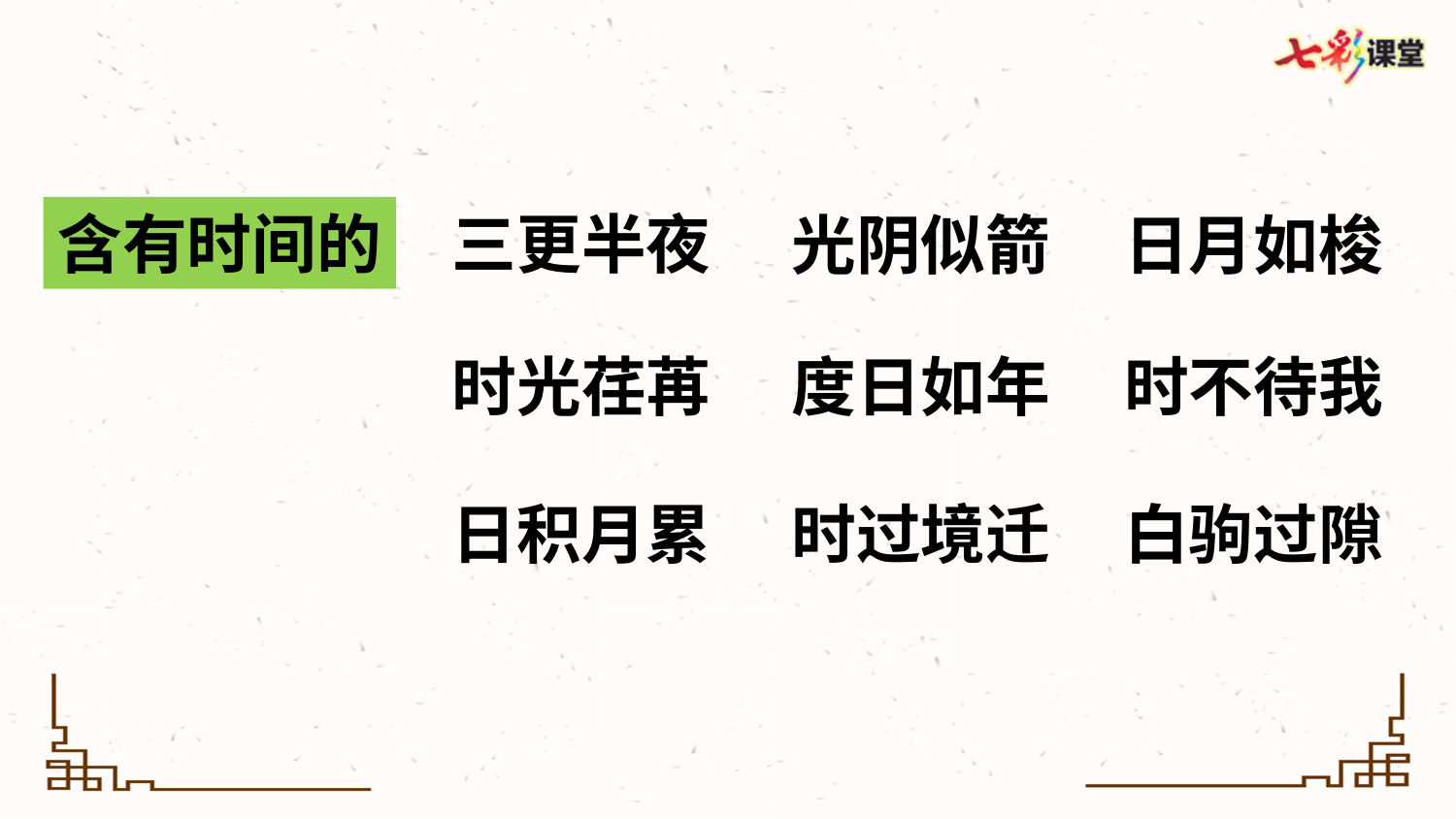

含有时间的
三更半夜
光阴似箭
日月如梭
时光荏苒
度日如年
时不待我
日积月累
时过境迁
白驹过隙